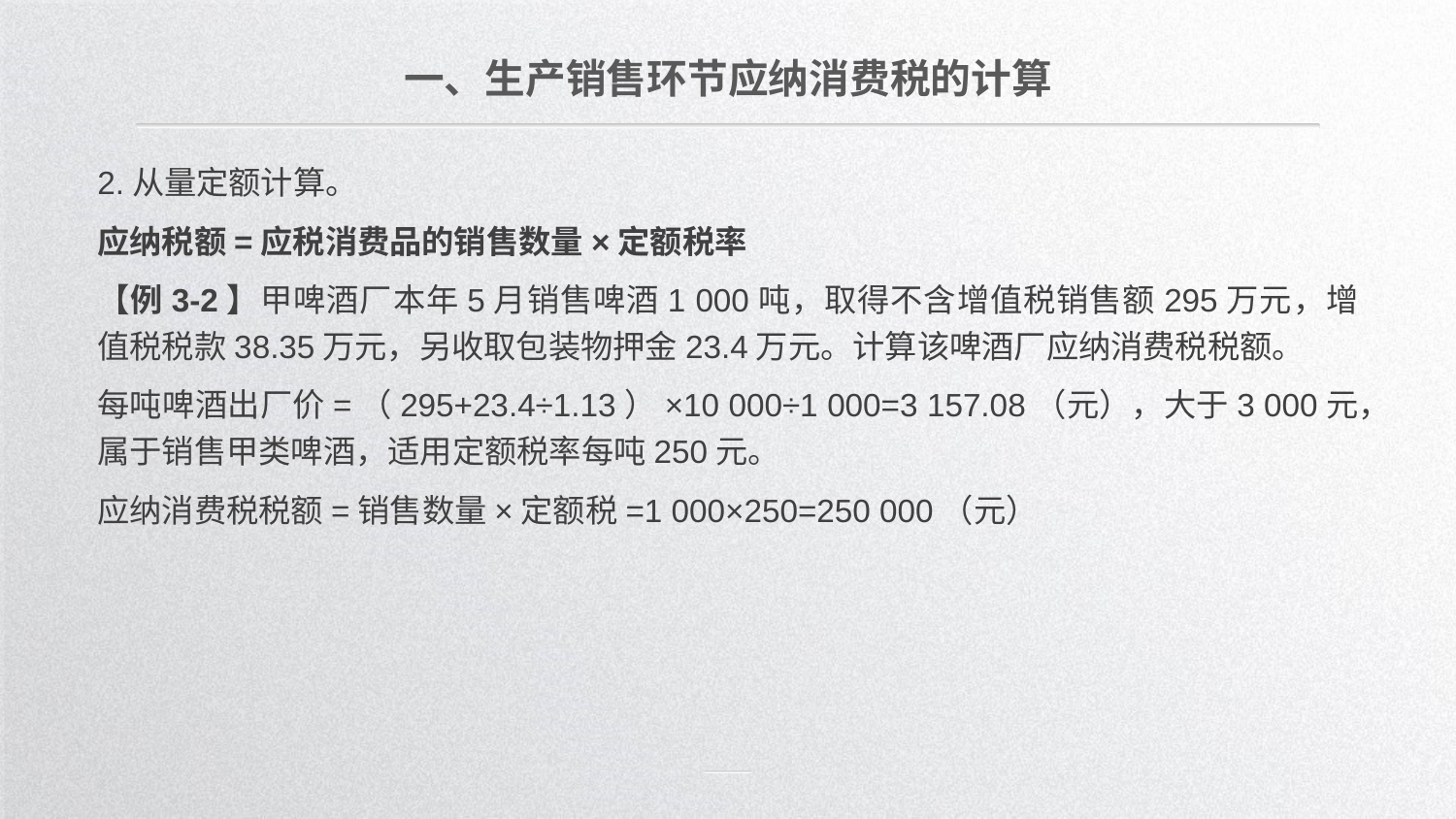

一、生产销售环节应纳消费税的计算
2.从量定额计算。
应纳税额=应税消费品的销售数量×定额税率
【例3-2】甲啤酒厂本年5月销售啤酒1 000吨，取得不含增值税销售额295万元，增值税税款38.35万元，另收取包装物押金23.4万元。计算该啤酒厂应纳消费税税额。
每吨啤酒出厂价=（295+23.4÷1.13）×10 000÷1 000=3 157.08（元），大于3 000元，属于销售甲类啤酒，适用定额税率每吨250元。
应纳消费税税额=销售数量×定额税=1 000×250=250 000（元）